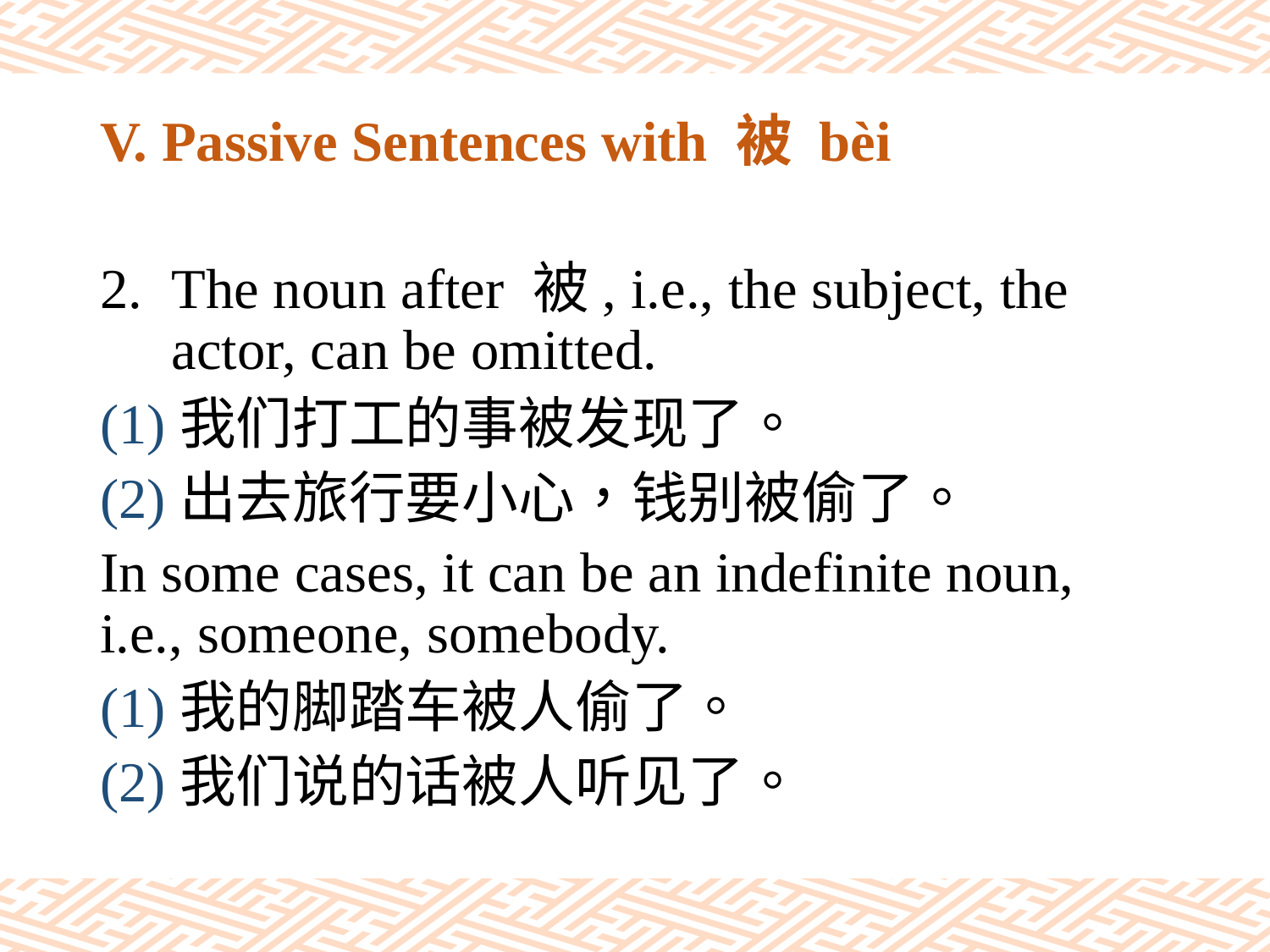

# V. Passive Sentences with 被 bèi
The noun after 被, i.e., the subject, the actor, can be omitted.
(1)我们打工的事被发现了。
(2)出去旅行要小心，钱别被偷了。
In some cases, it can be an indefinite noun, i.e., someone, somebody.
(1)我的脚踏车被人偷了。
(2)我们说的话被人听见了。